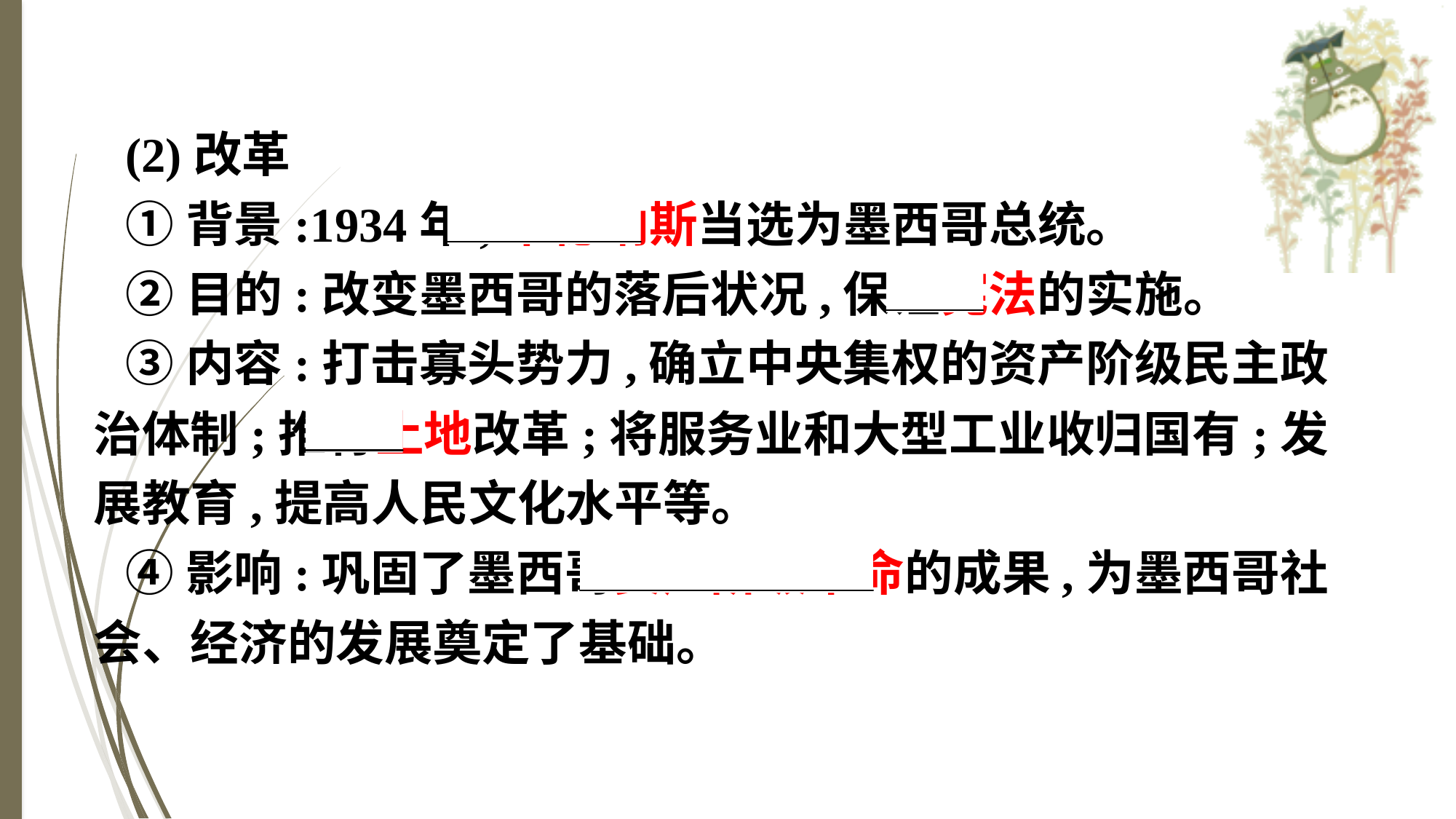

(2)改革
①背景:1934年,卡德纳斯当选为墨西哥总统。
②目的:改变墨西哥的落后状况,保证宪法的实施。
③内容:打击寡头势力,确立中央集权的资产阶级民主政治体制;推行土地改革;将服务业和大型工业收归国有;发展教育,提高人民文化水平等。
④影响:巩固了墨西哥资产阶级革命的成果,为墨西哥社会、经济的发展奠定了基础。